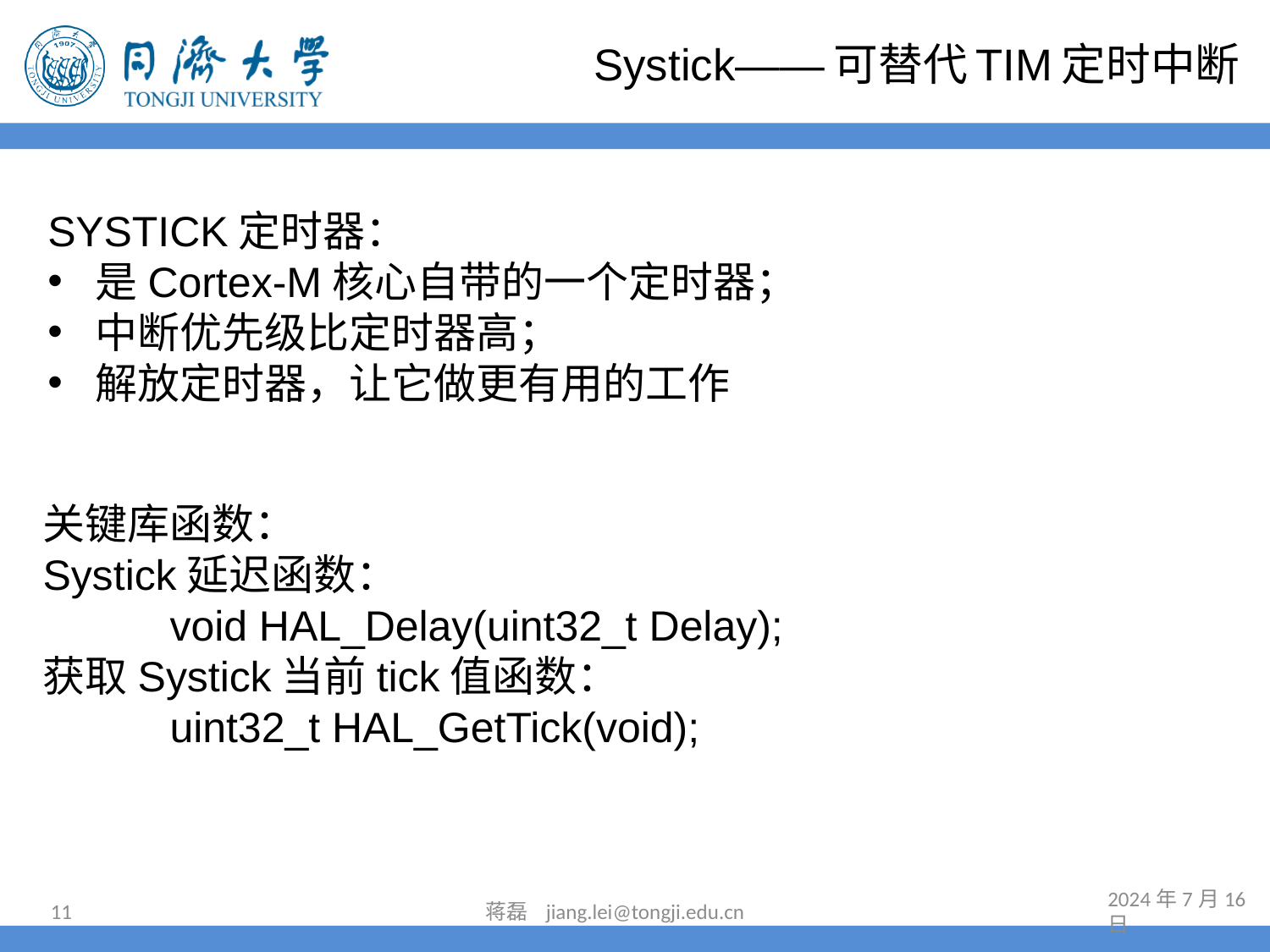

Systick——可替代TIM定时中断
SYSTICK定时器：
是Cortex-M核心自带的一个定时器；
中断优先级比定时器高；
解放定时器，让它做更有用的工作
关键库函数：
Systick延迟函数：
	void HAL_Delay(uint32_t Delay);
获取Systick当前tick值函数：
	uint32_t HAL_GetTick(void);
11
蒋磊  jiang.lei@tongji.edu.cn
2024年7月16日